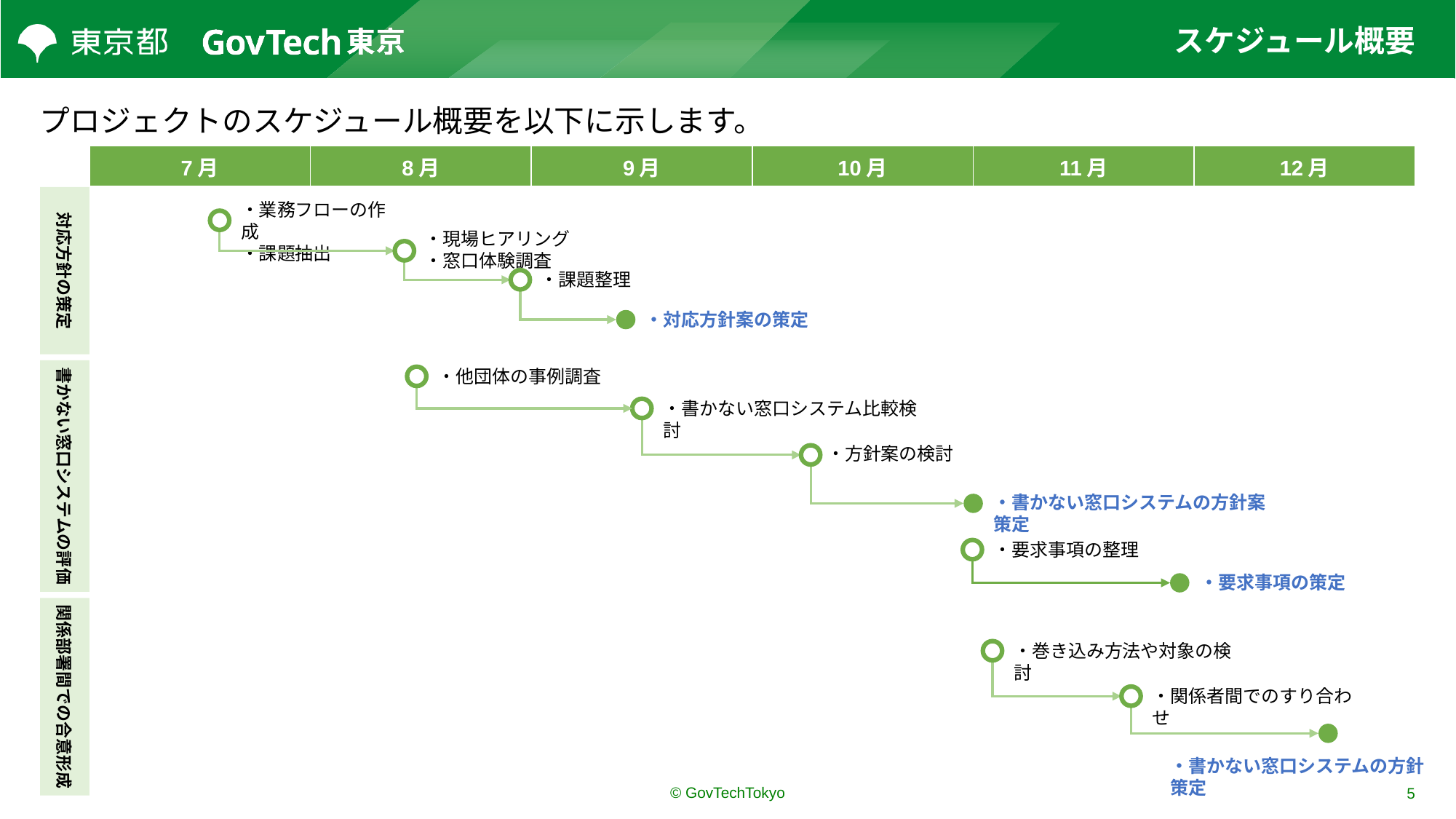

# スケジュール概要
プロジェクトのスケジュール概要を以下に示します。
| 7月 | 8月 | 9月 | 10月 | 11月 | 12月 |
| --- | --- | --- | --- | --- | --- |
対応方針の策定
・業務フローの作成
・課題抽出

・現場ヒアリング
・窓口体験調査

・課題整理

・対応方針案の策定

・他団体の事例調査
書かない窓口システムの評価

・書かない窓口システム比較検討

・方針案の検討

・書かない窓口システムの方針案策定

・要求事項の整理

・要求事項の策定

関係部署間での合意形成
・巻き込み方法や対象の検討

・関係者間でのすり合わせ

・書かない窓口システムの方針策定
© GovTechTokyo
5